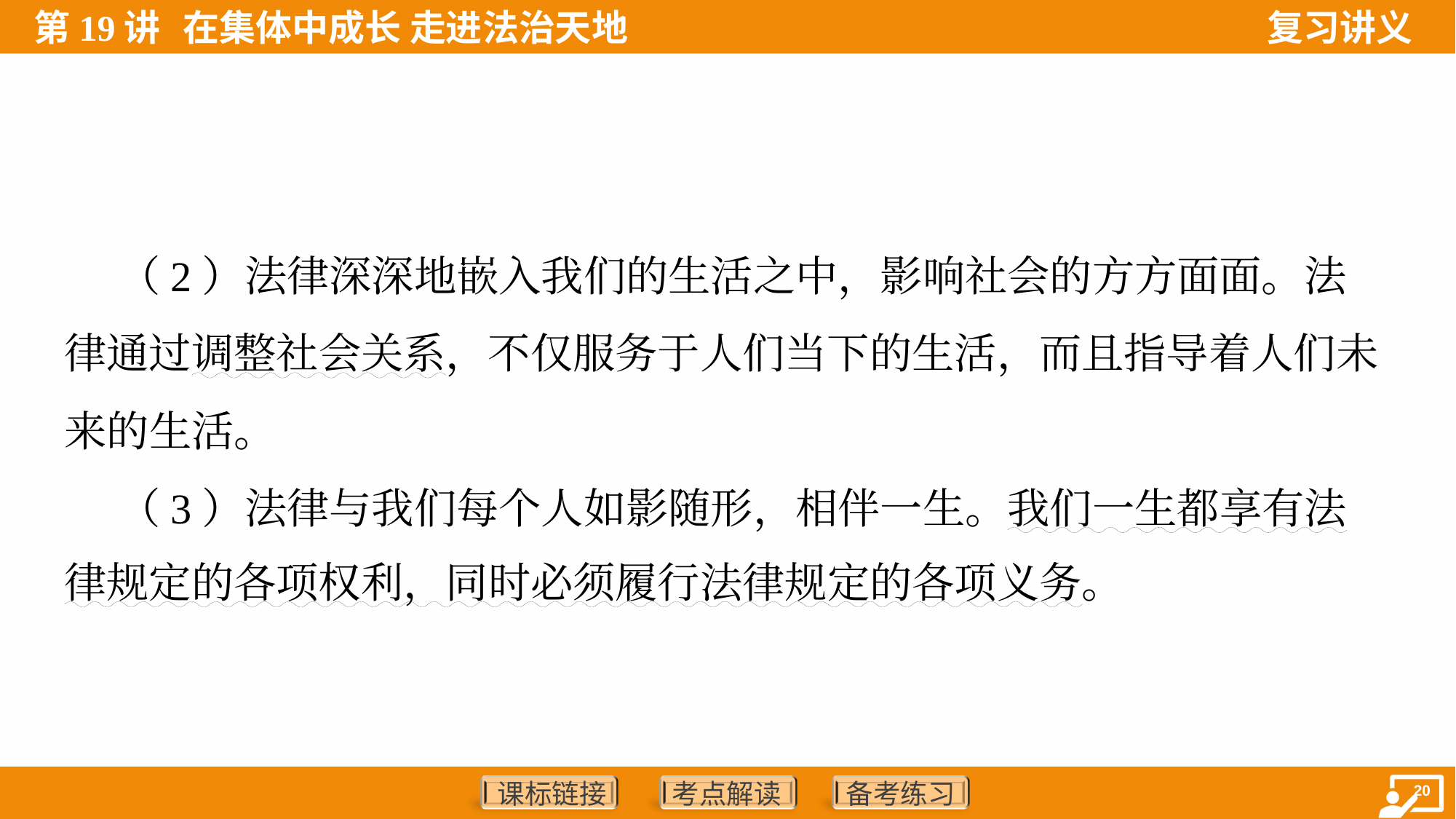

（2）法律深深地嵌入我们的生活之中，影响社会的方方面面。法
律通过调整社会关系，不仅服务于人们当下的生活，而且指导着人们未
来的生活。
    （3）法律与我们每个人如影随形，相伴一生。我们一生都享有法
律规定的各项权利，同时必须履行法律规定的各项义务。